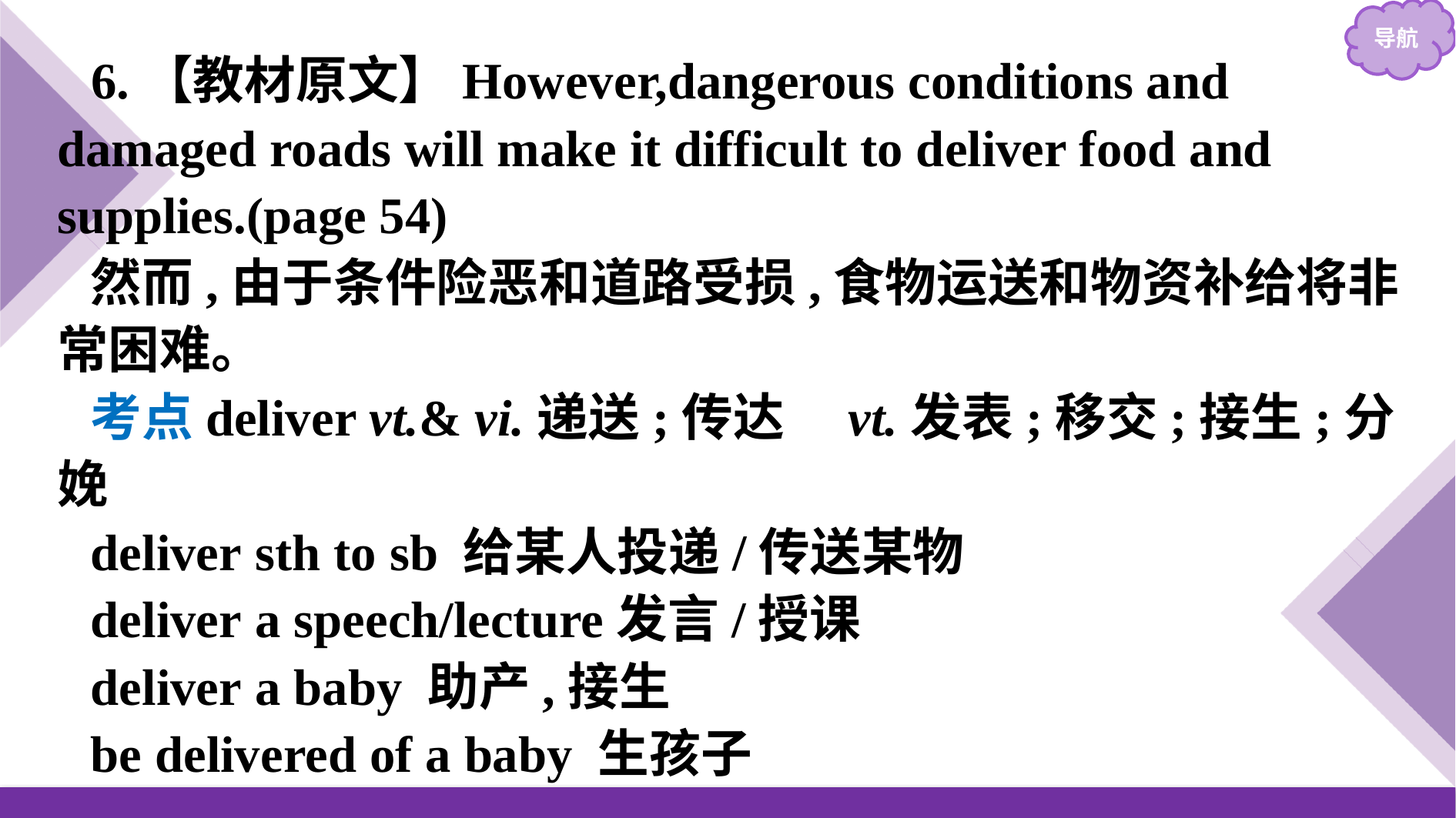

6.【教材原文】However,dangerous conditions and damaged roads will make it difficult to deliver food and supplies.(page 54)
然而,由于条件险恶和道路受损,食物运送和物资补给将非常困难。
考点deliver vt.& vi.递送;传达　vt.发表;移交;接生;分娩
deliver sth to sb 给某人投递/传送某物
deliver a speech/lecture发言/授课
deliver a baby 助产,接生
be delivered of a baby 生孩子